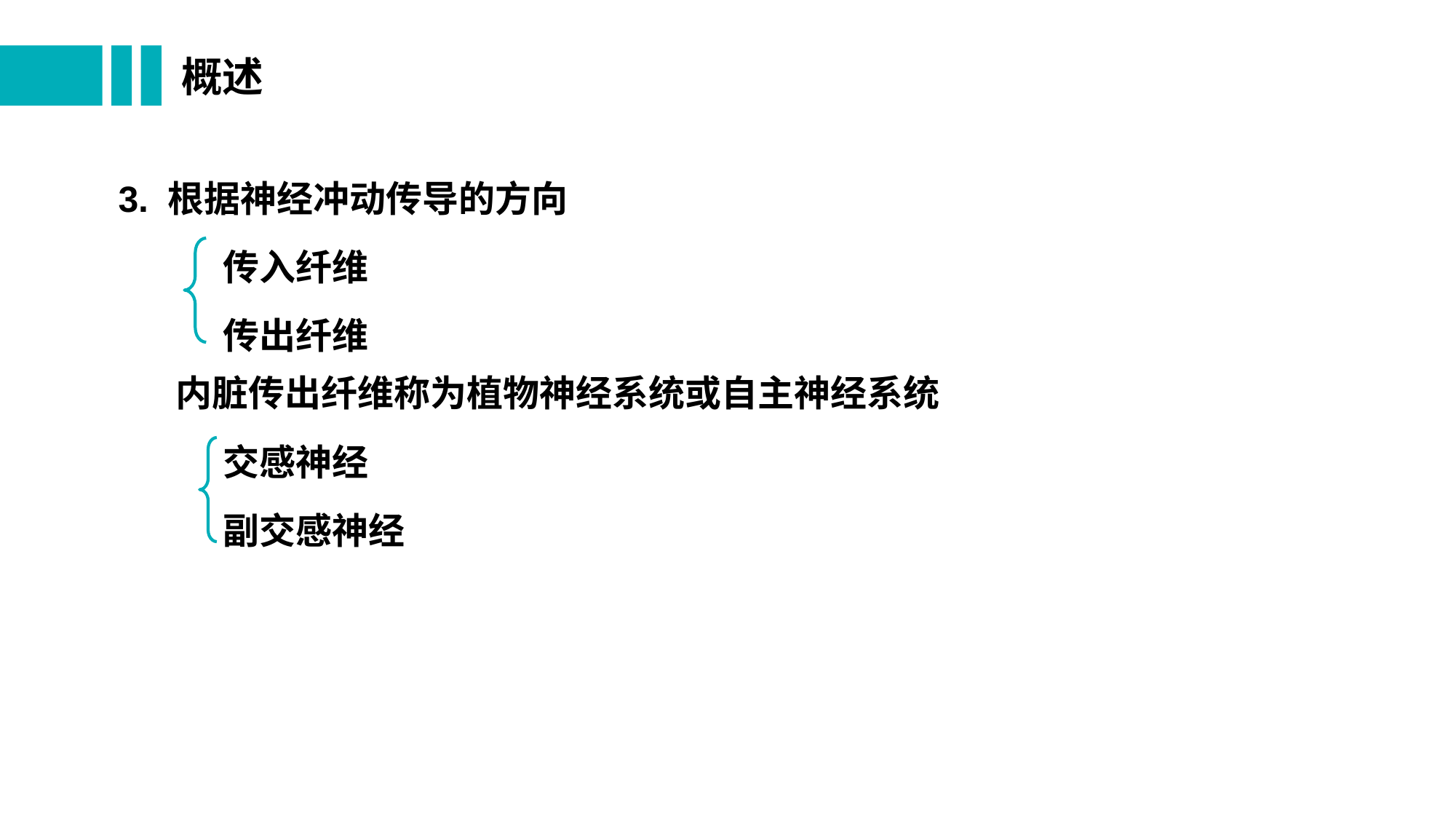

# 概述
3. 根据神经冲动传导的方向
传入纤维

传出纤维
内脏传出纤维称为植物神经系统或自主神经系统
交感神经

副交感神经